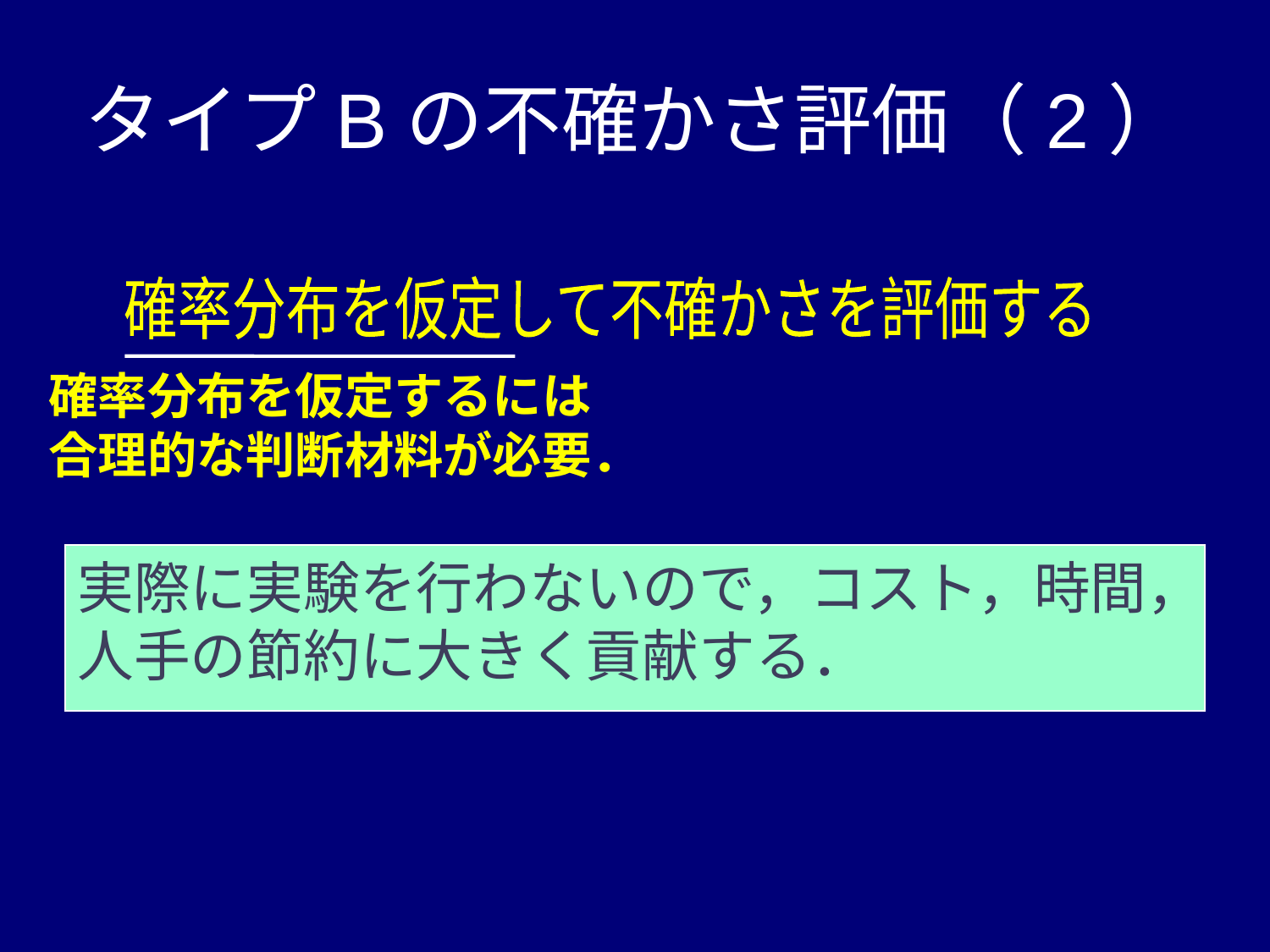

# タイプBの不確かさ評価（2）
確率分布を仮定して不確かさを評価する

確率分布を仮定するには
合理的な判断材料が必要．

実際に実験を行わないので，コスト，時間，人手の節約に大きく貢献する．